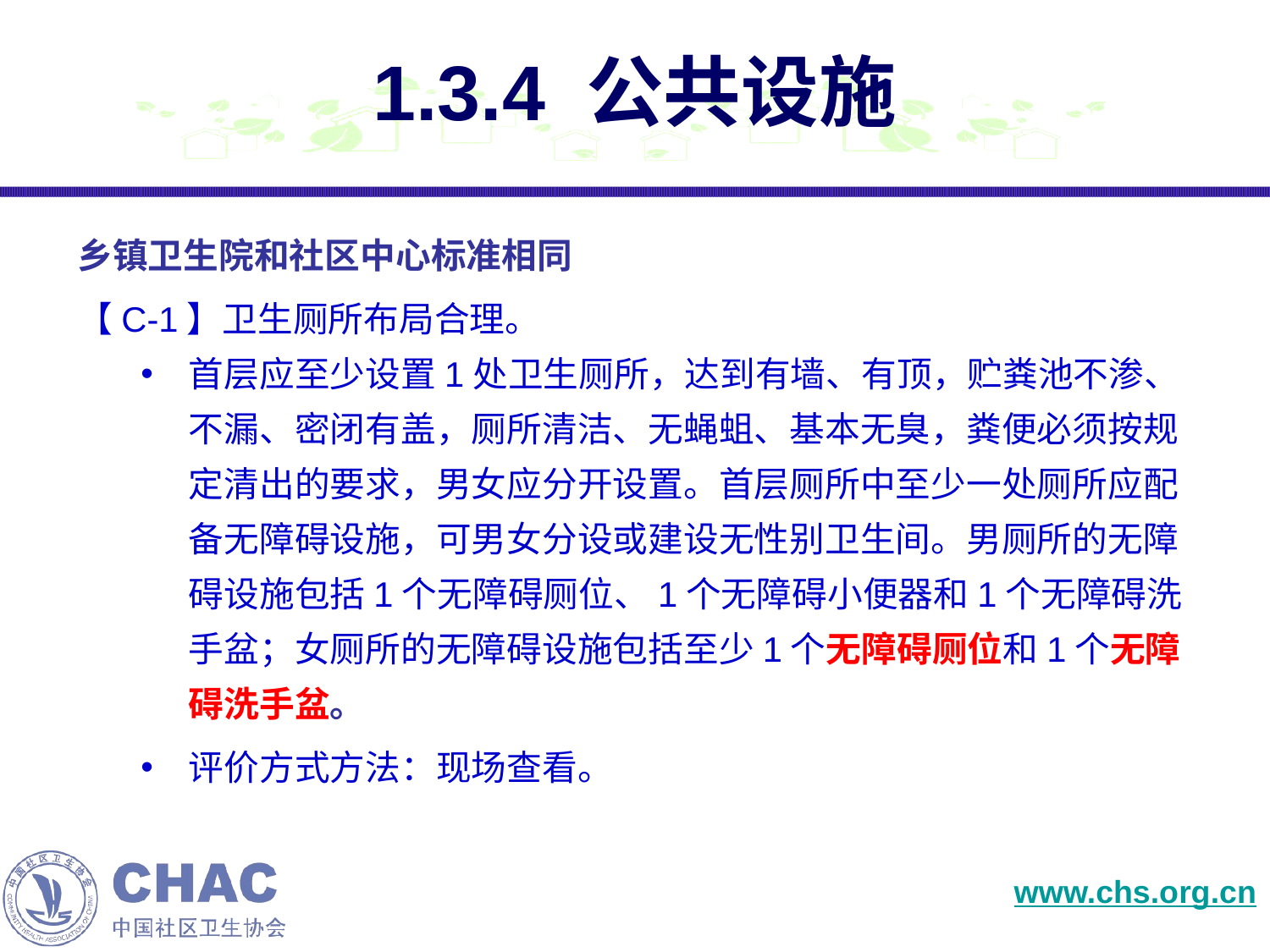

# 1.3.4 公共设施
乡镇卫生院和社区中心标准相同
【C-1】卫生厕所布局合理。
首层应至少设置1处卫生厕所，达到有墙、有顶，贮粪池不渗、不漏、密闭有盖，厕所清洁、无蝇蛆、基本无臭，粪便必须按规定清出的要求，男女应分开设置。首层厕所中至少一处厕所应配备无障碍设施，可男女分设或建设无性别卫生间。男厕所的无障碍设施包括1个无障碍厕位、1个无障碍小便器和1个无障碍洗手盆；女厕所的无障碍设施包括至少1个无障碍厕位和1个无障碍洗手盆。
评价方式方法：现场查看。